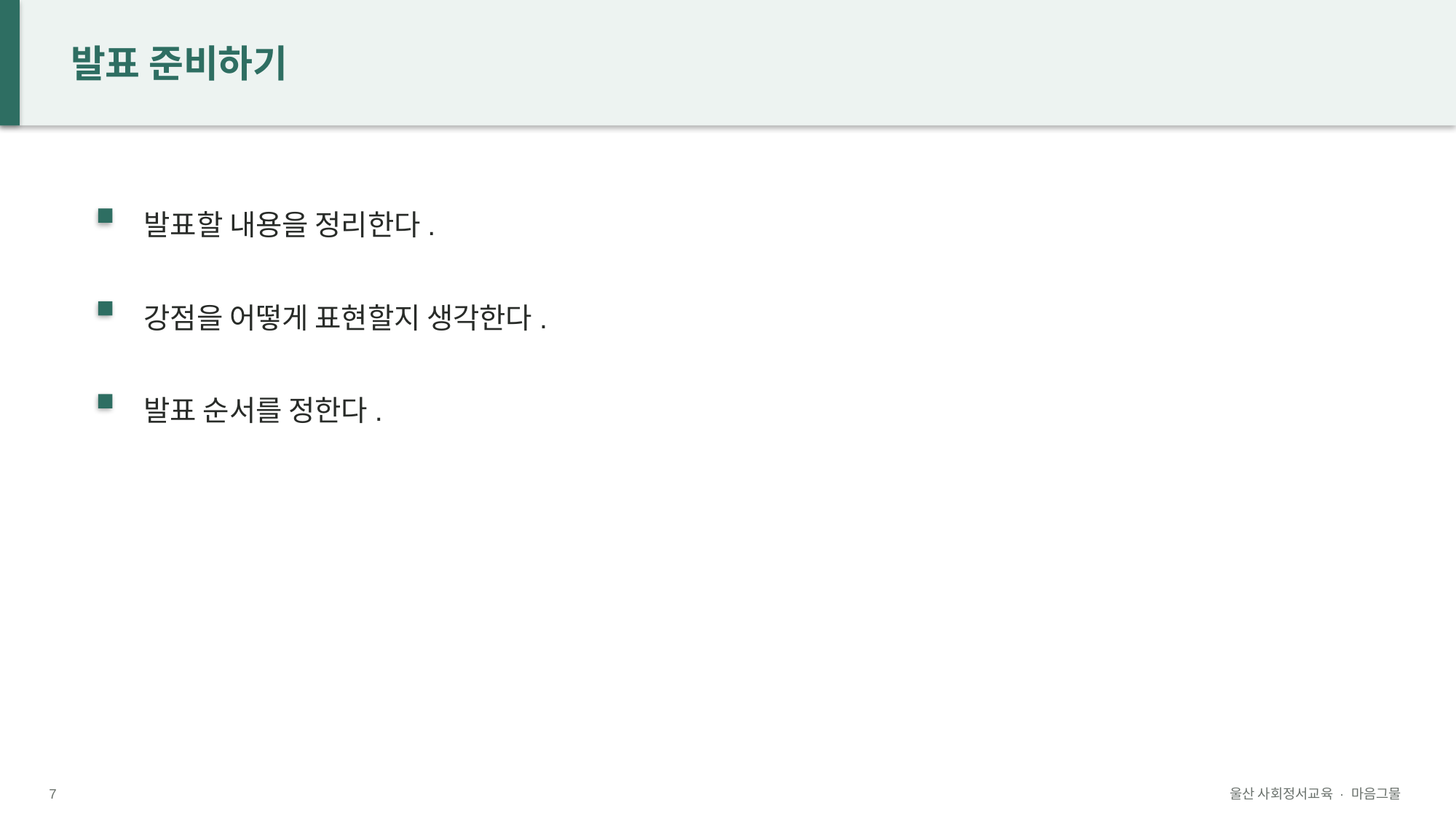

발표 준비하기
발표할 내용을 정리한다.

강점을 어떻게 표현할지 생각한다.

발표 순서를 정한다.

7
울산 사회정서교육 · 마음그물